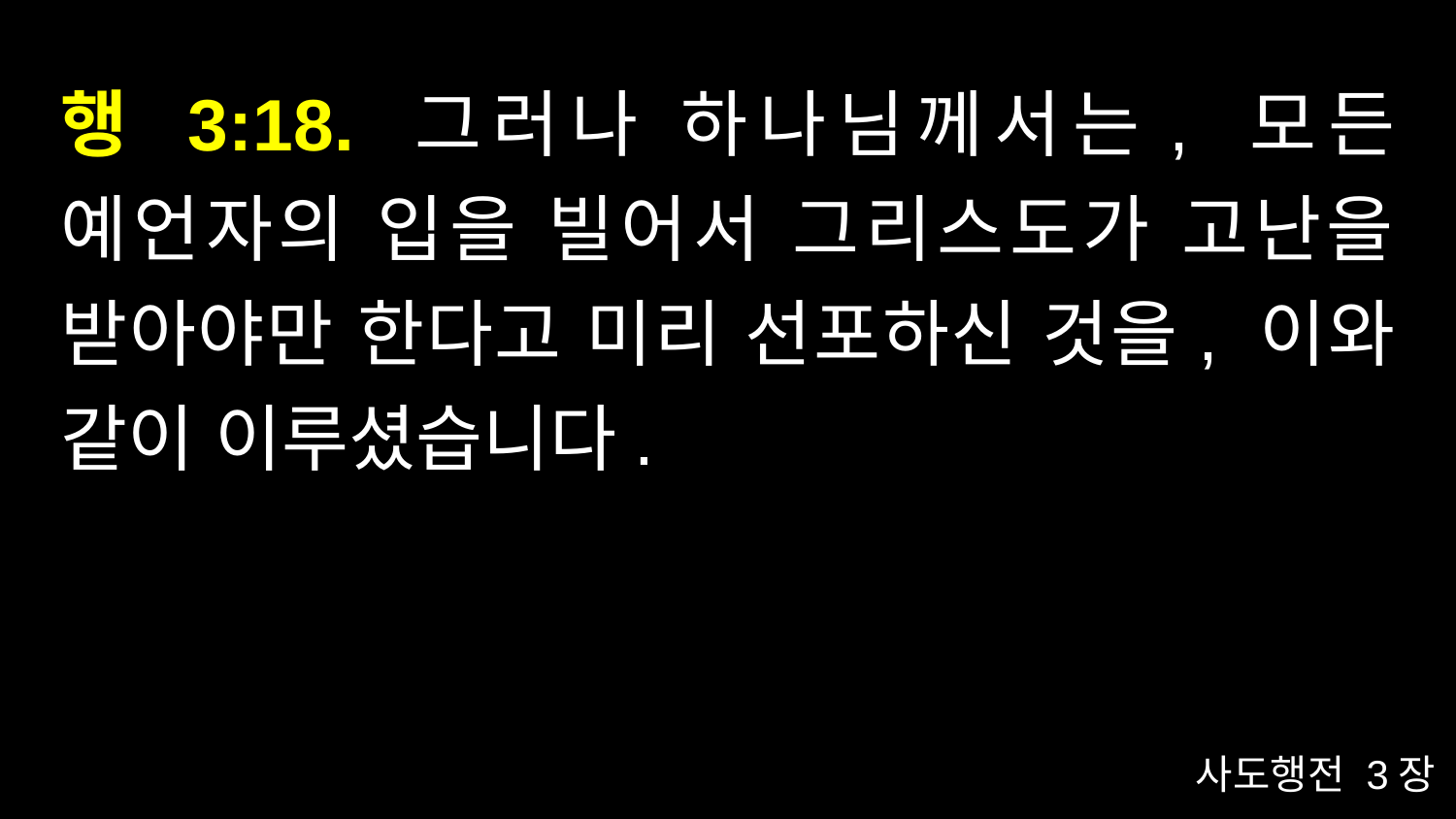

# 행 3:18. 그러나 하나님께서는, 모든 예언자의 입을 빌어서 그리스도가 고난을 받아야만 한다고 미리 선포하신 것을, 이와 같이 이루셨습니다.
사도행전 3장